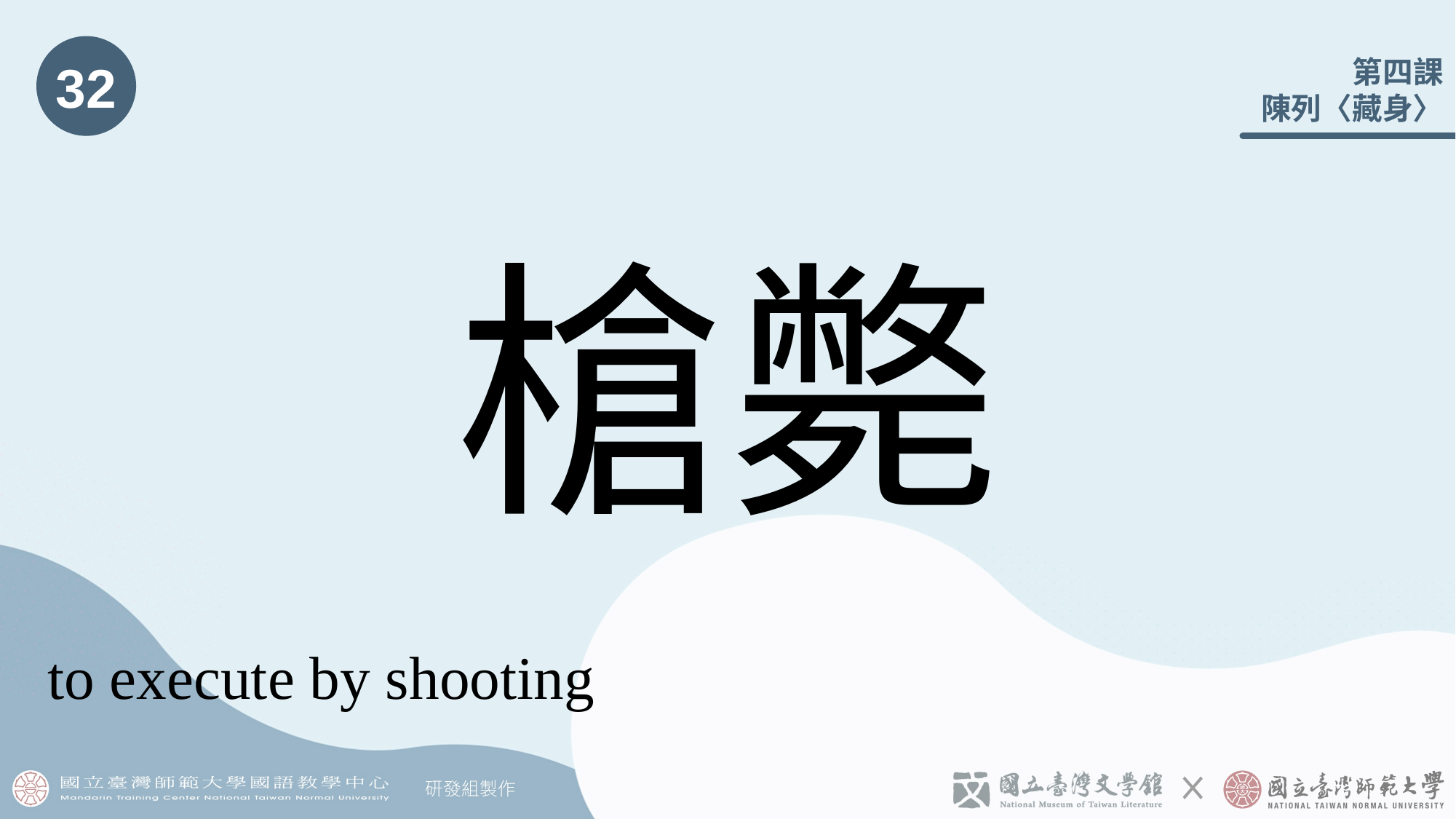

32
# 槍斃
to execute by shooting